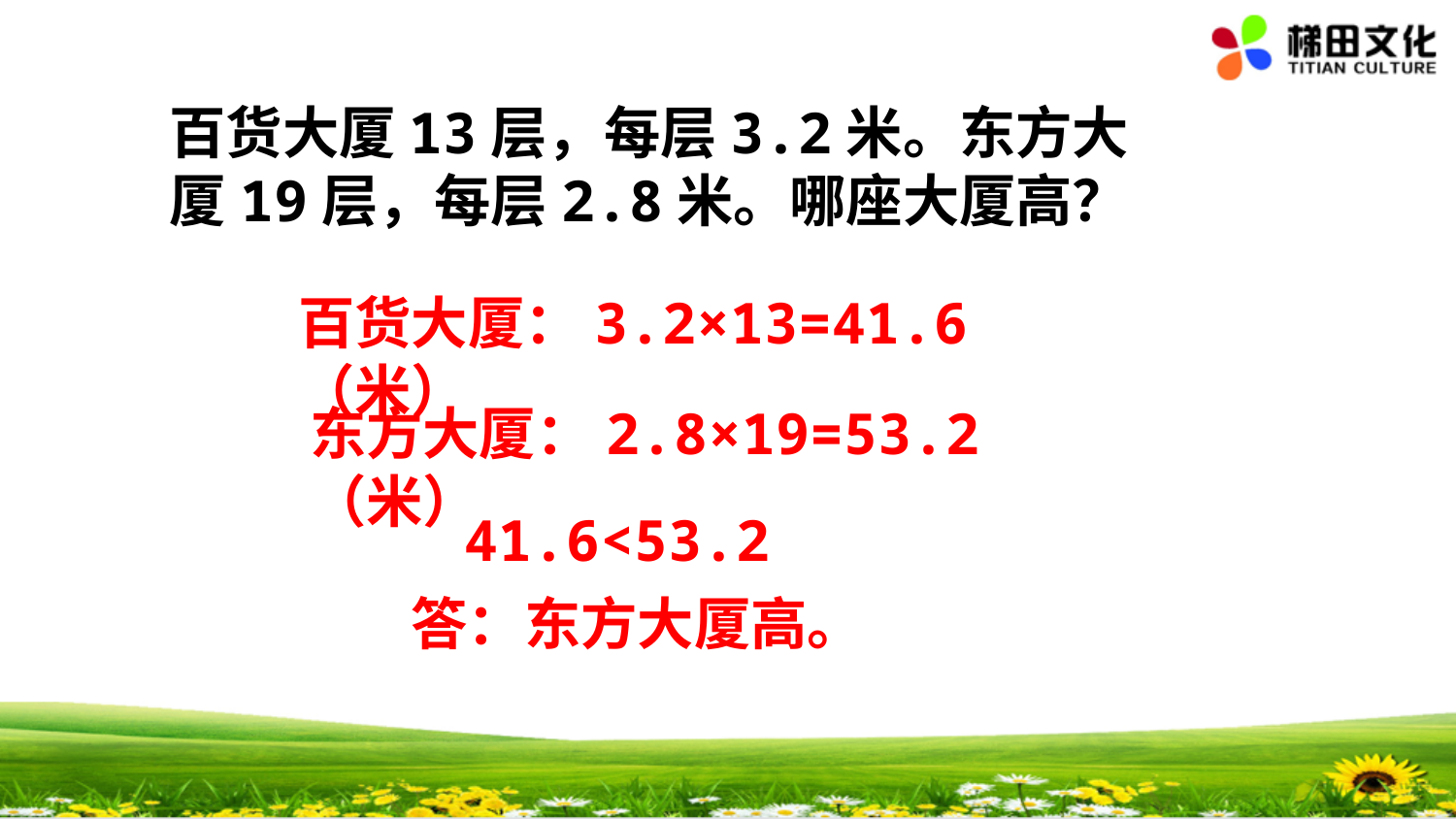

百货大厦13层，每层3.2米。东方大厦19层，每层2.8米。哪座大厦高？
百货大厦：3.2×13=41.6（米）
东方大厦：2.8×19=53.2（米）
41.6<53.2
答：东方大厦高。